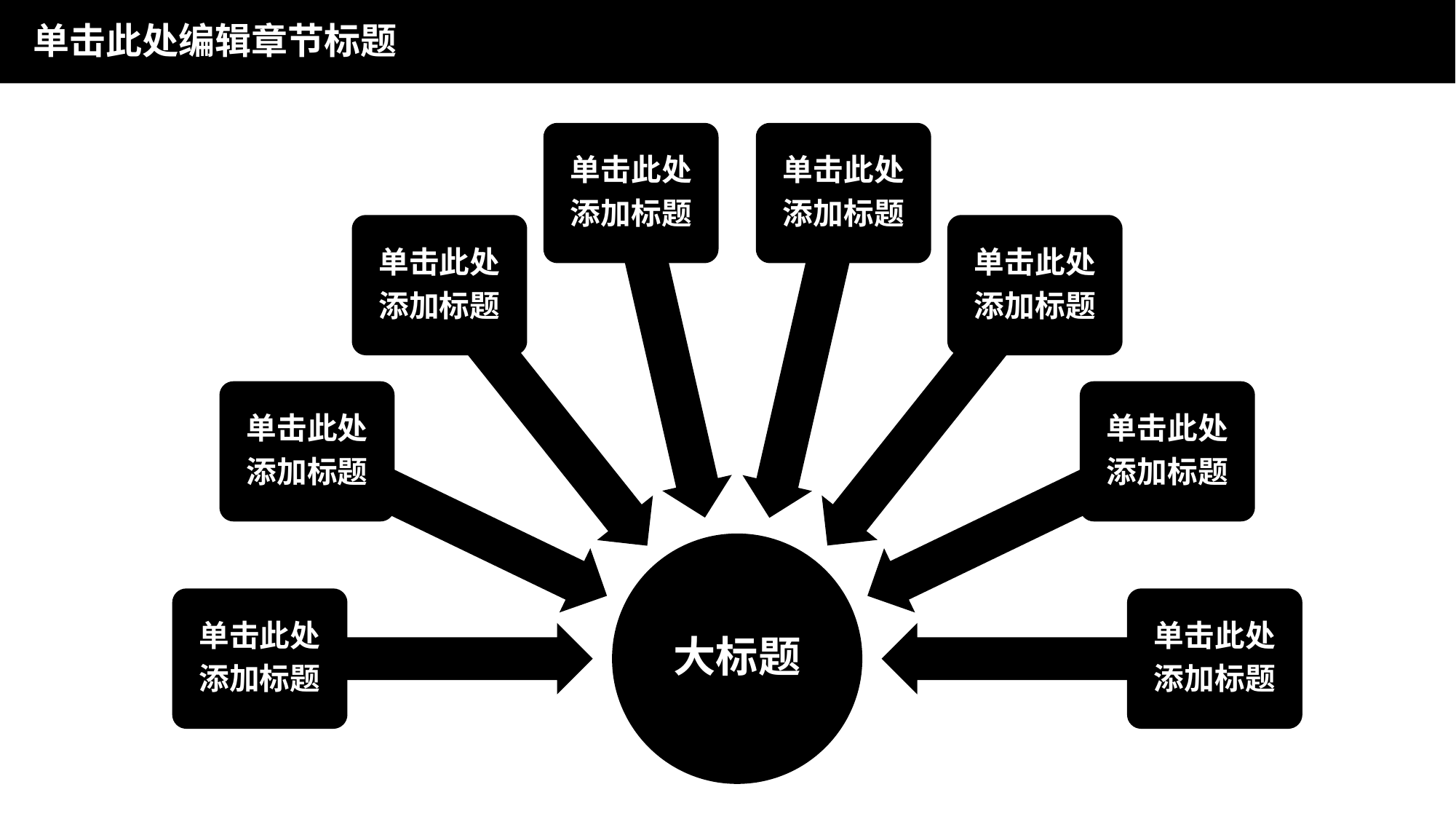

单击此处编辑章节标题
单击此处
添加标题

单击此处
添加标题

单击此处
添加标题

单击此处
添加标题

单击此处
添加标题

单击此处
添加标题

大标题
单击此处
添加标题

单击此处
添加标题